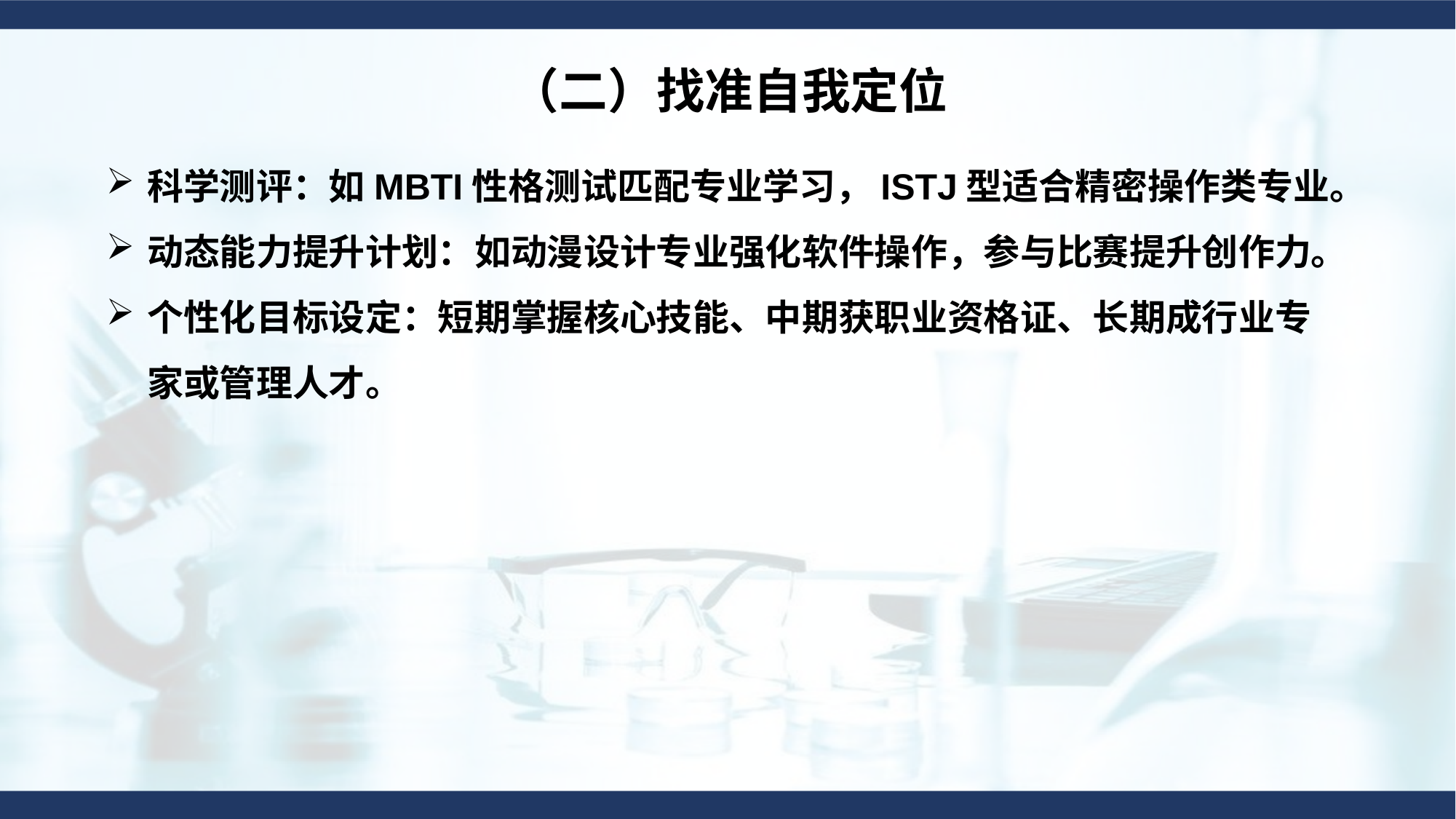

（二）找准自我定位

科学测评：如MBTI性格测试匹配专业学习，ISTJ型适合精密操作类专业。
动态能力提升计划：如动漫设计专业强化软件操作，参与比赛提升创作力。
个性化目标设定：短期掌握核心技能、中期获职业资格证、长期成行业专家或管理人才。